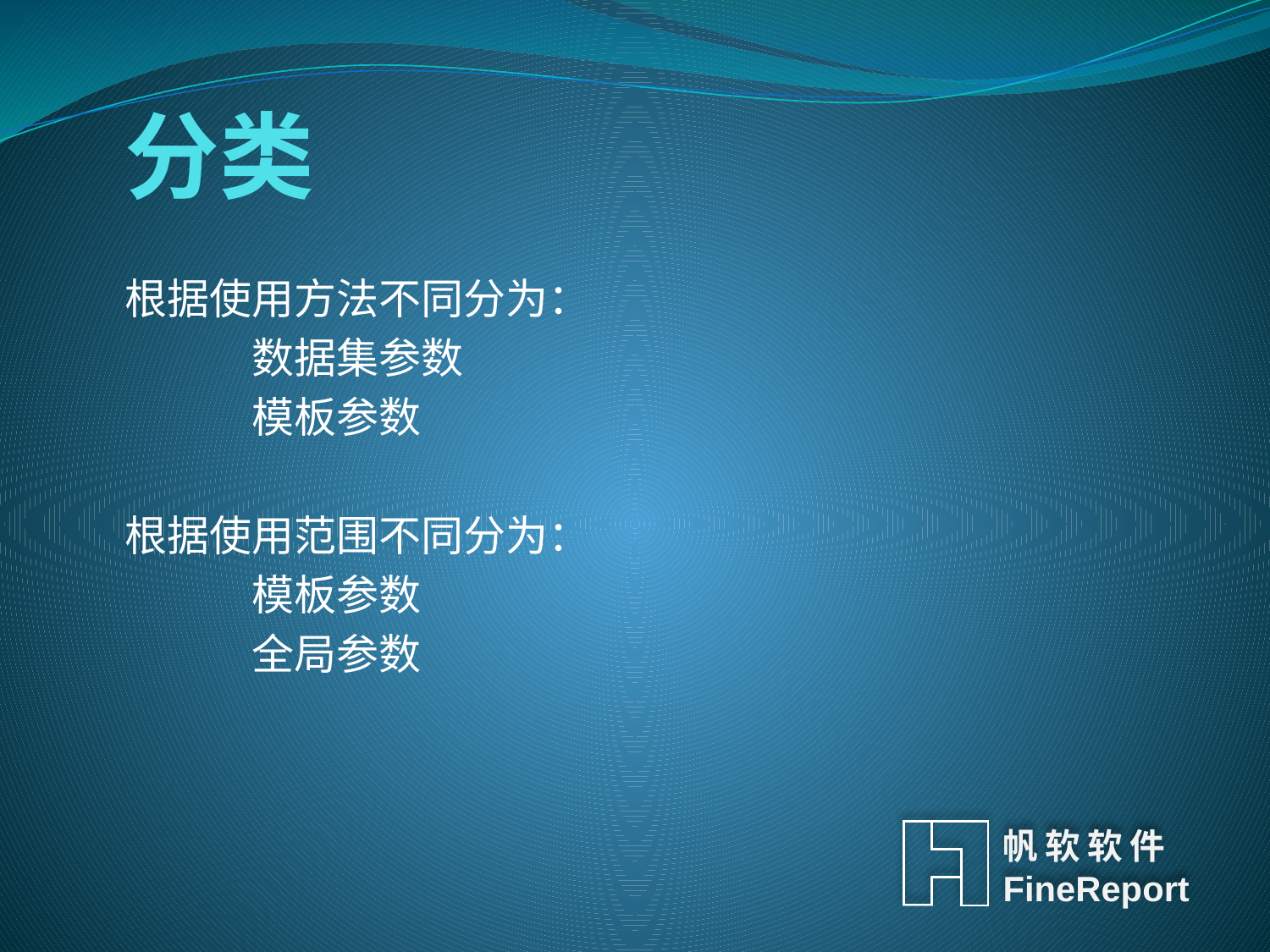

# 分类
根据使用方法不同分为：
	数据集参数
	模板参数

根据使用范围不同分为：
	模板参数
	全局参数